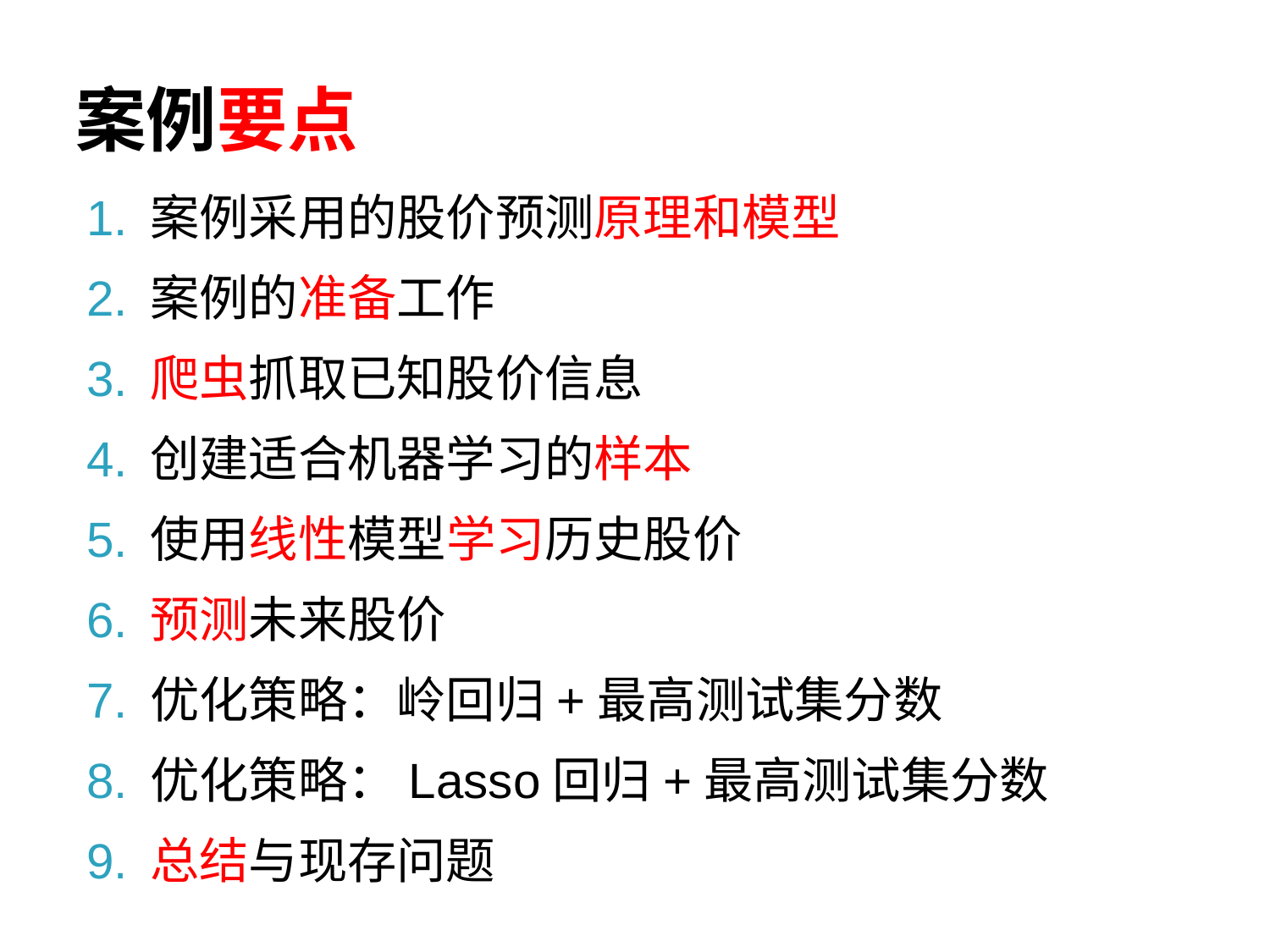

# 案例要点
案例采用的股价预测原理和模型
案例的准备工作
爬虫抓取已知股价信息
创建适合机器学习的样本
使用线性模型学习历史股价
预测未来股价
优化策略：岭回归+最高测试集分数
优化策略：Lasso回归+最高测试集分数
总结与现存问题